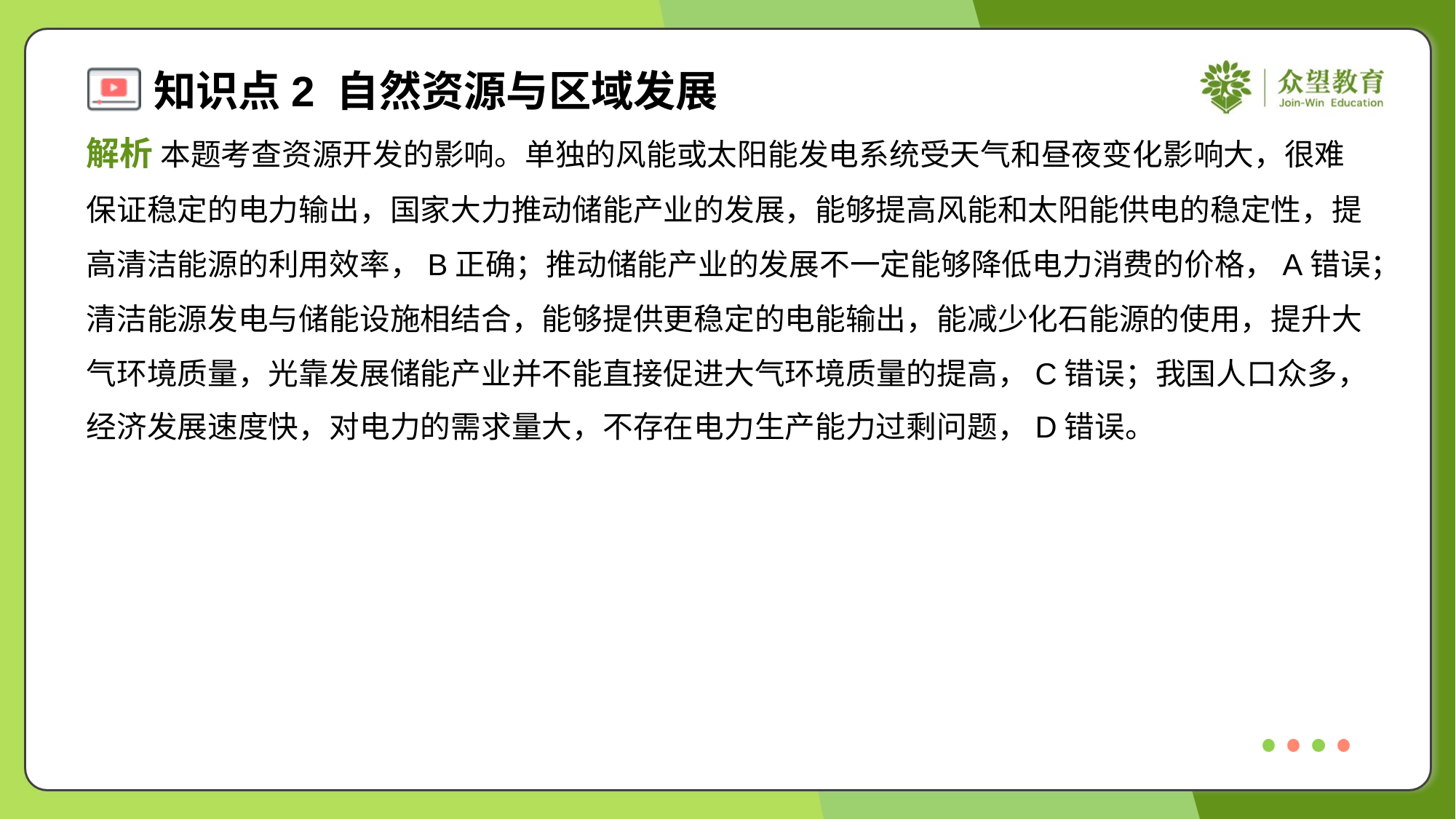

解析 本题考查资源开发的影响。单独的风能或太阳能发电系统受天气和昼夜变化影响大，很难
保证稳定的电力输出，国家大力推动储能产业的发展，能够提高风能和太阳能供电的稳定性，提
高清洁能源的利用效率，B正确；推动储能产业的发展不一定能够降低电力消费的价格，A错误；
清洁能源发电与储能设施相结合，能够提供更稳定的电能输出，能减少化石能源的使用，提升大
气环境质量，光靠发展储能产业并不能直接促进大气环境质量的提高，C错误；我国人口众多，
经济发展速度快，对电力的需求量大，不存在电力生产能力过剩问题，D错误。